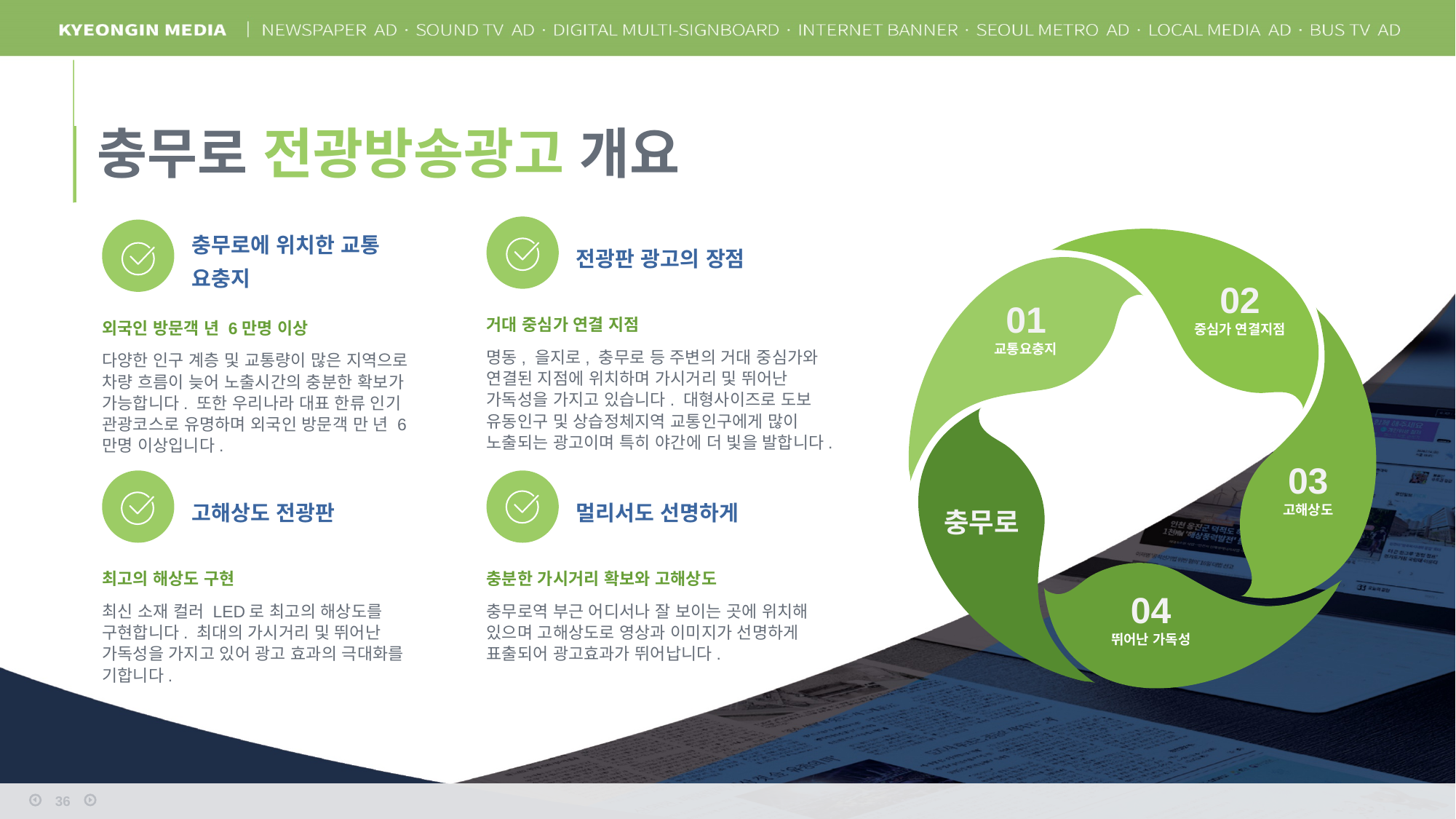

충무로 전광방송광고 개요

02
중심가 연결지점

전광판 광고의 장점
충무로에 위치한 교통 요충지

01
교통요충지

03
고해상도
거대 중심가 연결 지점
명동, 을지로, 충무로 등 주변의 거대 중심가와 연결된 지점에 위치하며 가시거리 및 뛰어난 가독성을 가지고 있습니다. 대형사이즈로 도보 유동인구 및 상습정체지역 교통인구에게 많이 노출되는 광고이며 특히 야간에 더 빛을 발합니다.
외국인 방문객 년 6만명 이상
다양한 인구 계층 및 교통량이 많은 지역으로 차량 흐름이 늦어 노출시간의 충분한 확보가 가능합니다. 또한 우리나라 대표 한류 인기 관광코스로 유명하며 외국인 방문객 만 년 6만명 이상입니다.

충무로

고해상도 전광판
최고의 해상도 구현
최신 소재 컬러 LED로 최고의 해상도를 구현합니다. 최대의 가시거리 및 뛰어난 가독성을 가지고 있어 광고 효과의 극대화를 기합니다.

멀리서도 선명하게
충분한 가시거리 확보와 고해상도
충무로역 부근 어디서나 잘 보이는 곳에 위치해 있으며 고해상도로 영상과 이미지가 선명하게 표출되어 광고효과가 뛰어납니다.

04
뛰어난 가독성

36